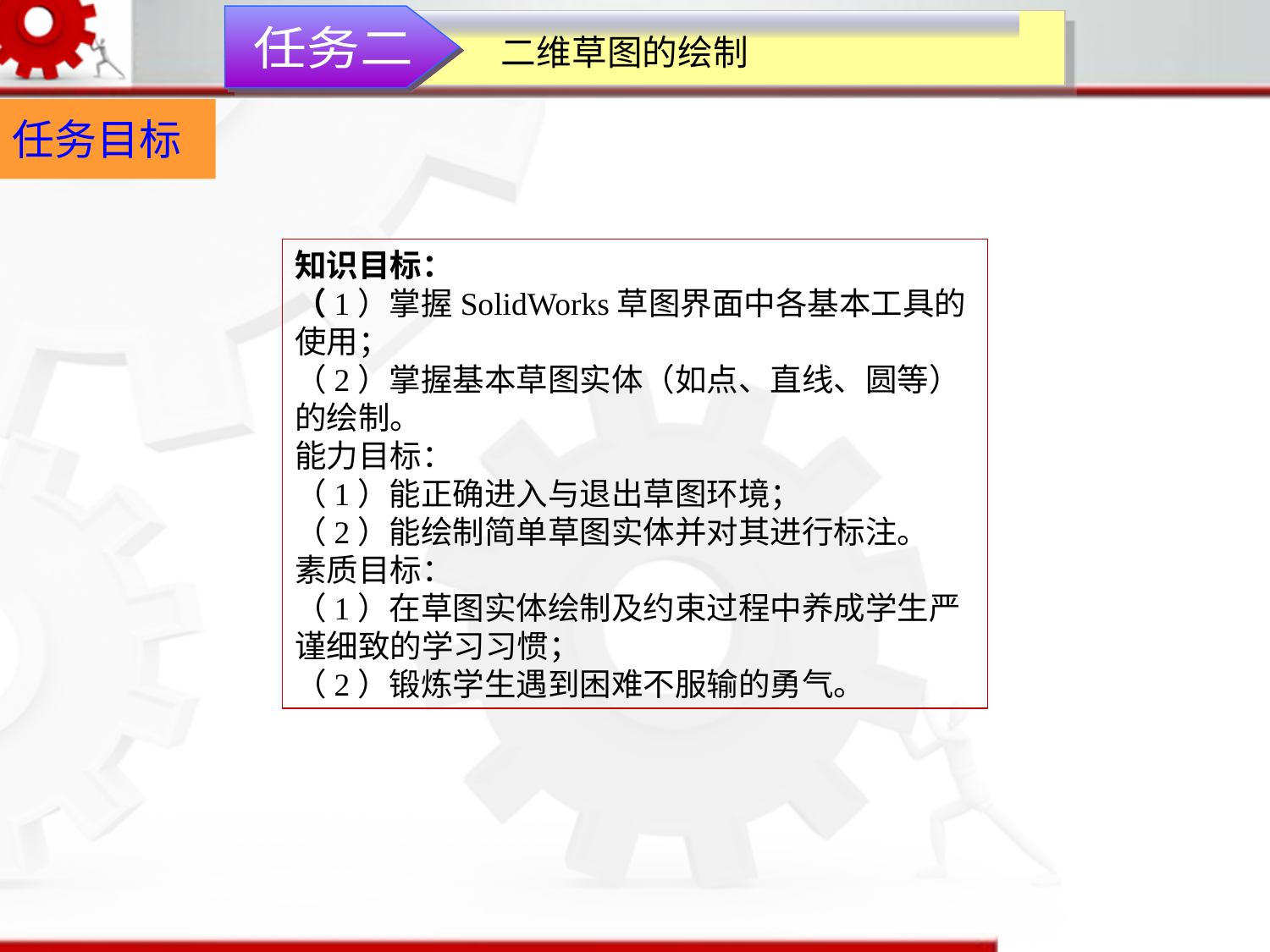

二维草图的绘制
任务二
任务目标
知识目标：（1）掌握SolidWorks草图界面中各基本工具的使用；（2）掌握基本草图实体（如点、直线、圆等）的绘制。能力目标：（1）能正确进入与退出草图环境；（2）能绘制简单草图实体并对其进行标注。素质目标：（1）在草图实体绘制及约束过程中养成学生严谨细致的学习习惯；（2）锻炼学生遇到困难不服输的勇气。